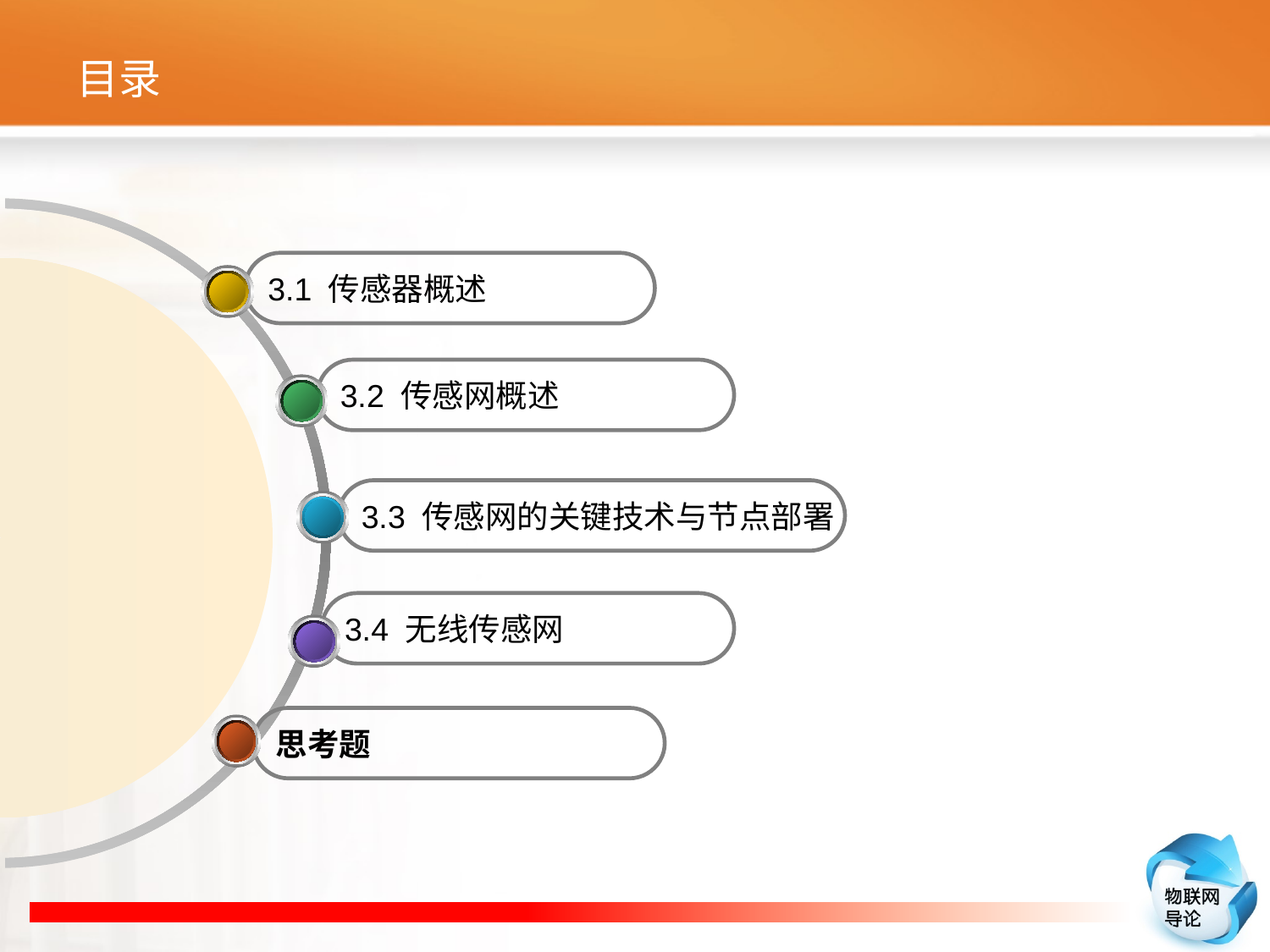

# 目录

3.1 传感器概述

3.2 传感网概述

3.3 传感网的关键技术与节点部署

3.4 无线传感网

思考题